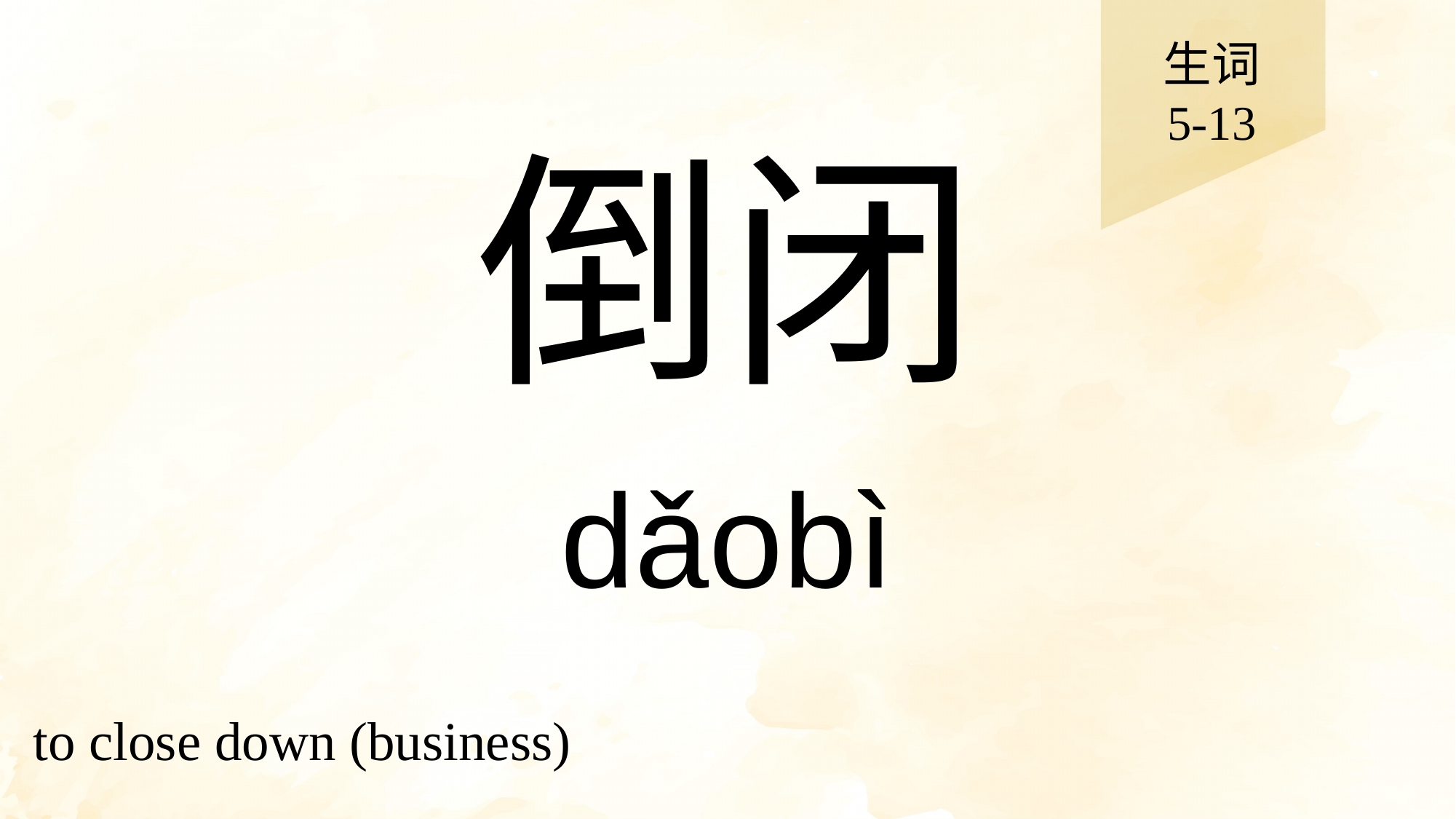

生词
5-13
# 倒闭
dǎobì
to close down (business)